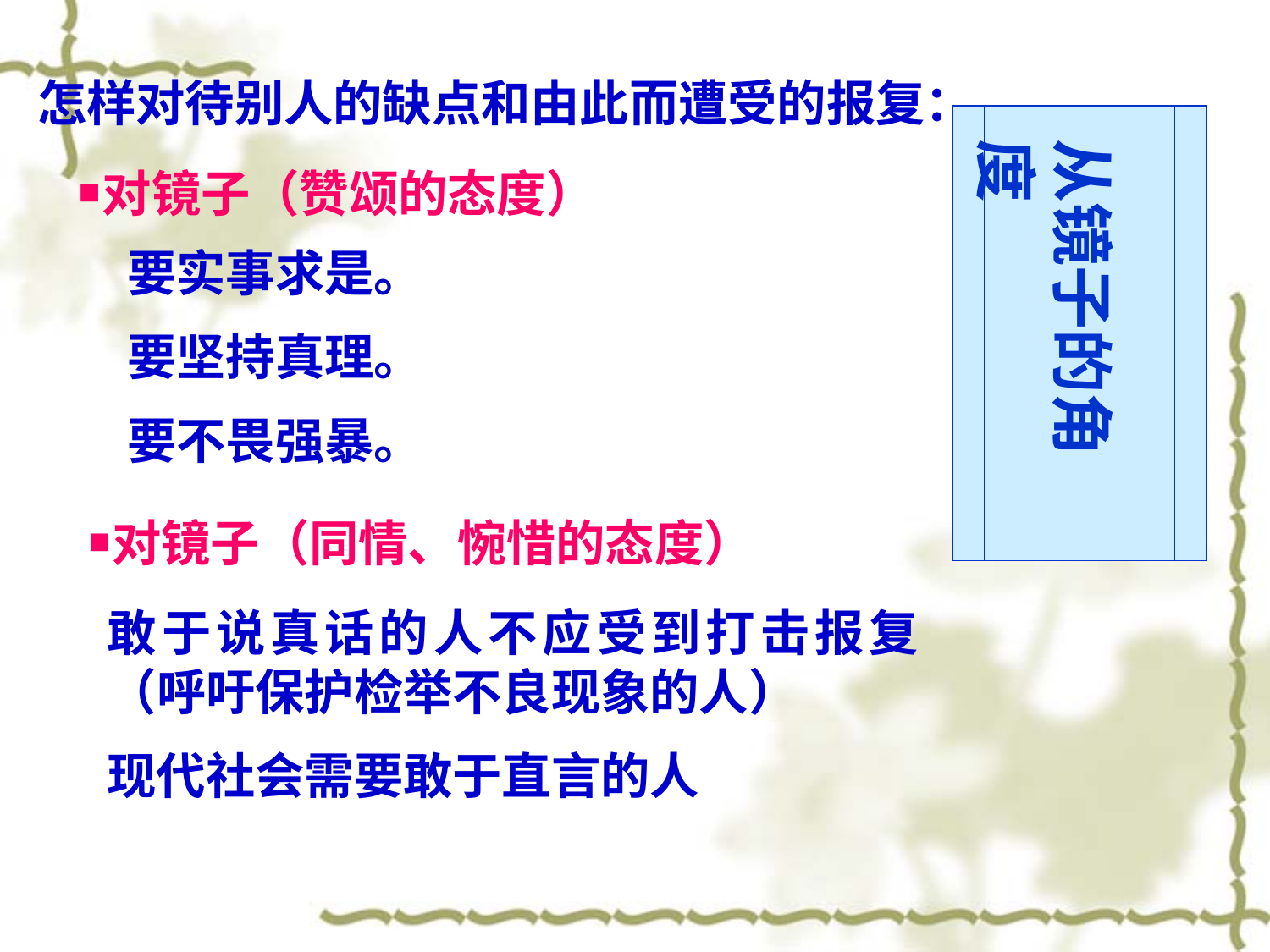

怎样对待别人的缺点和由此而遭受的报复：

从镜子的角度
￭对镜子（赞颂的态度）
要实事求是。
要坚持真理。
要不畏强暴。

￭对镜子（同情、惋惜的态度）
敢于说真话的人不应受到打击报复（呼吁保护检举不良现象的人）
现代社会需要敢于直言的人

157